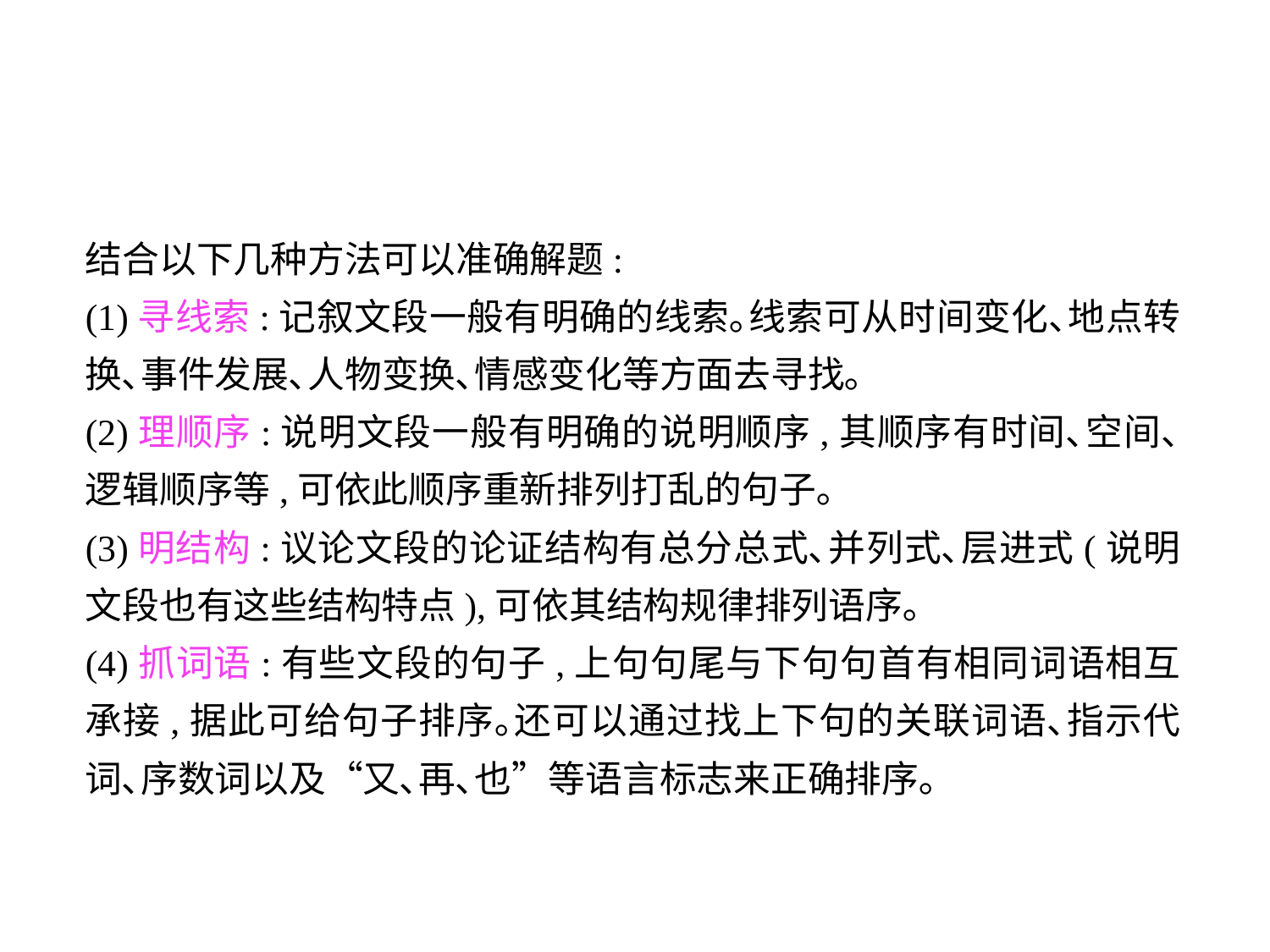

结合以下几种方法可以准确解题:
(1)寻线索:记叙文段一般有明确的线索｡线索可从时间变化､地点转换､事件发展､人物变换､情感变化等方面去寻找｡
(2)理顺序:说明文段一般有明确的说明顺序,其顺序有时间､空间､逻辑顺序等,可依此顺序重新排列打乱的句子｡
(3)明结构:议论文段的论证结构有总分总式､并列式､层进式(说明文段也有这些结构特点),可依其结构规律排列语序｡
(4)抓词语:有些文段的句子,上句句尾与下句句首有相同词语相互承接,据此可给句子排序｡还可以通过找上下句的关联词语､指示代词､序数词以及“又､再､也”等语言标志来正确排序｡